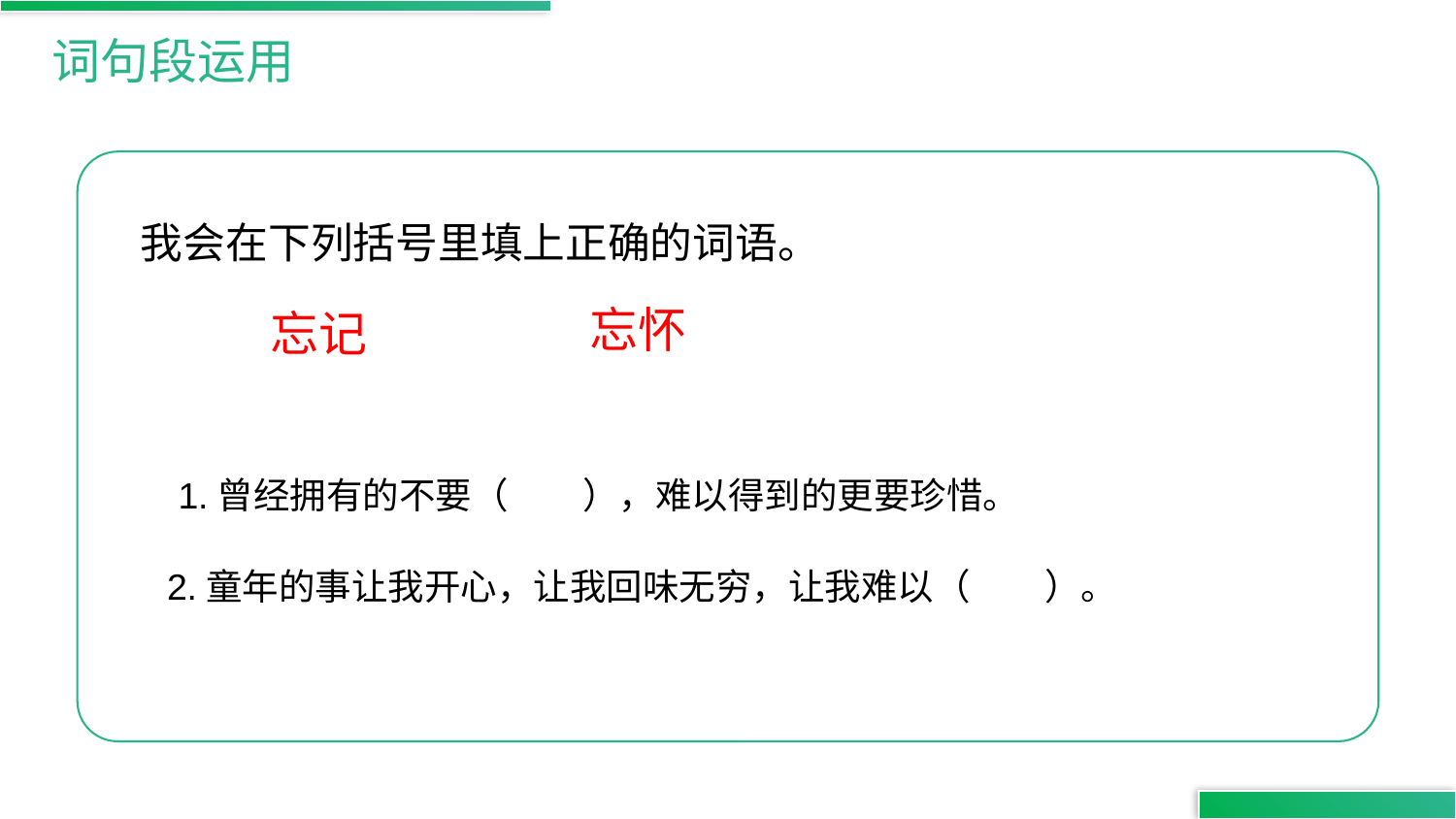

词句段运用
我会在下列括号里填上正确的词语。
忘怀
忘记
1.曾经拥有的不要（         ），难以得到的更要珍惜。
2.童年的事让我开心，让我回味无穷，让我难以（         ）。